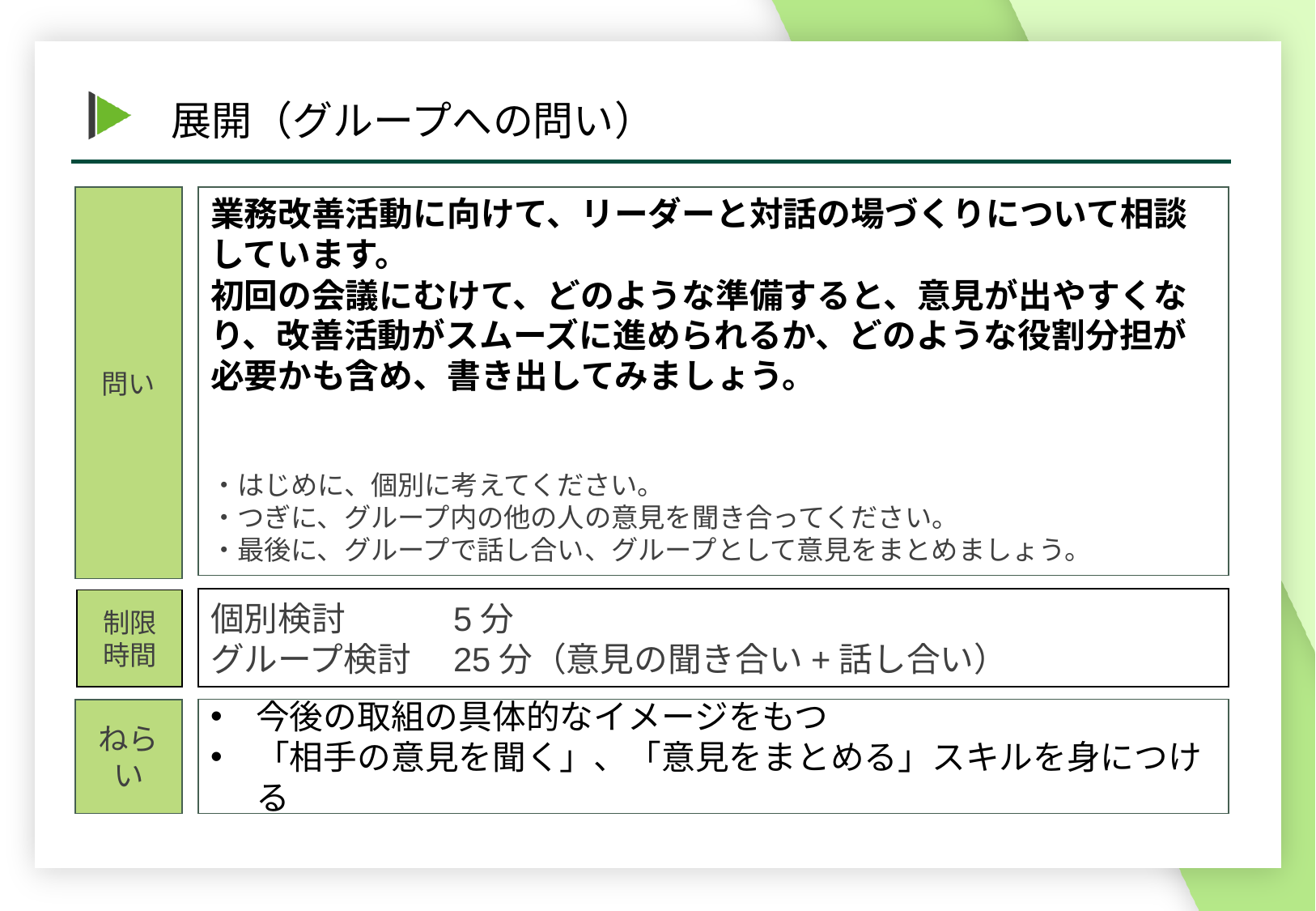

業務改善活動に向けて、リーダーと対話の場づくりについて相談しています。
初回の会議にむけて、どのような準備すると、意見が出やすくなり、改善活動がスムーズに進められるか、どのような役割分担が必要かも含め、書き出してみましょう。

・はじめに、個別に考えてください。
・つぎに、グループ内の他の人の意見を聞き合ってください。
・最後に、グループで話し合い、グループとして意見をまとめましょう。
問い
個別検討	5分
グループ検討	25分（意見の聞き合い+話し合い）
制限
時間
今後の取組の具体的なイメージをもつ
「相手の意見を聞く」、「意見をまとめる」スキルを身につける
ねらい